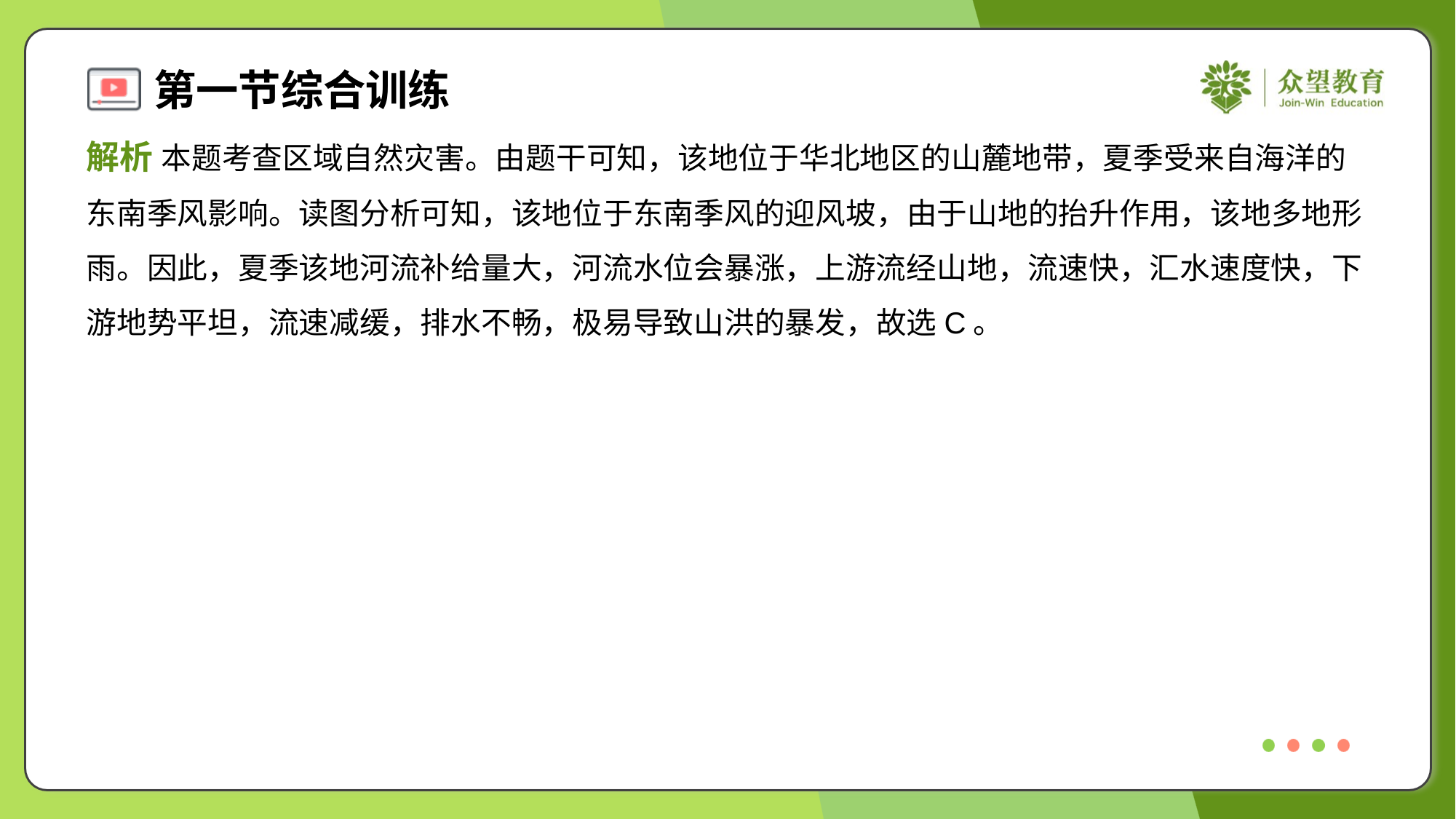

解析 本题考查区域自然灾害。由题干可知，该地位于华北地区的山麓地带，夏季受来自海洋的
东南季风影响。读图分析可知，该地位于东南季风的迎风坡，由于山地的抬升作用，该地多地形
雨。因此，夏季该地河流补给量大，河流水位会暴涨，上游流经山地，流速快，汇水速度快，下
游地势平坦，流速减缓，排水不畅，极易导致山洪的暴发，故选C。